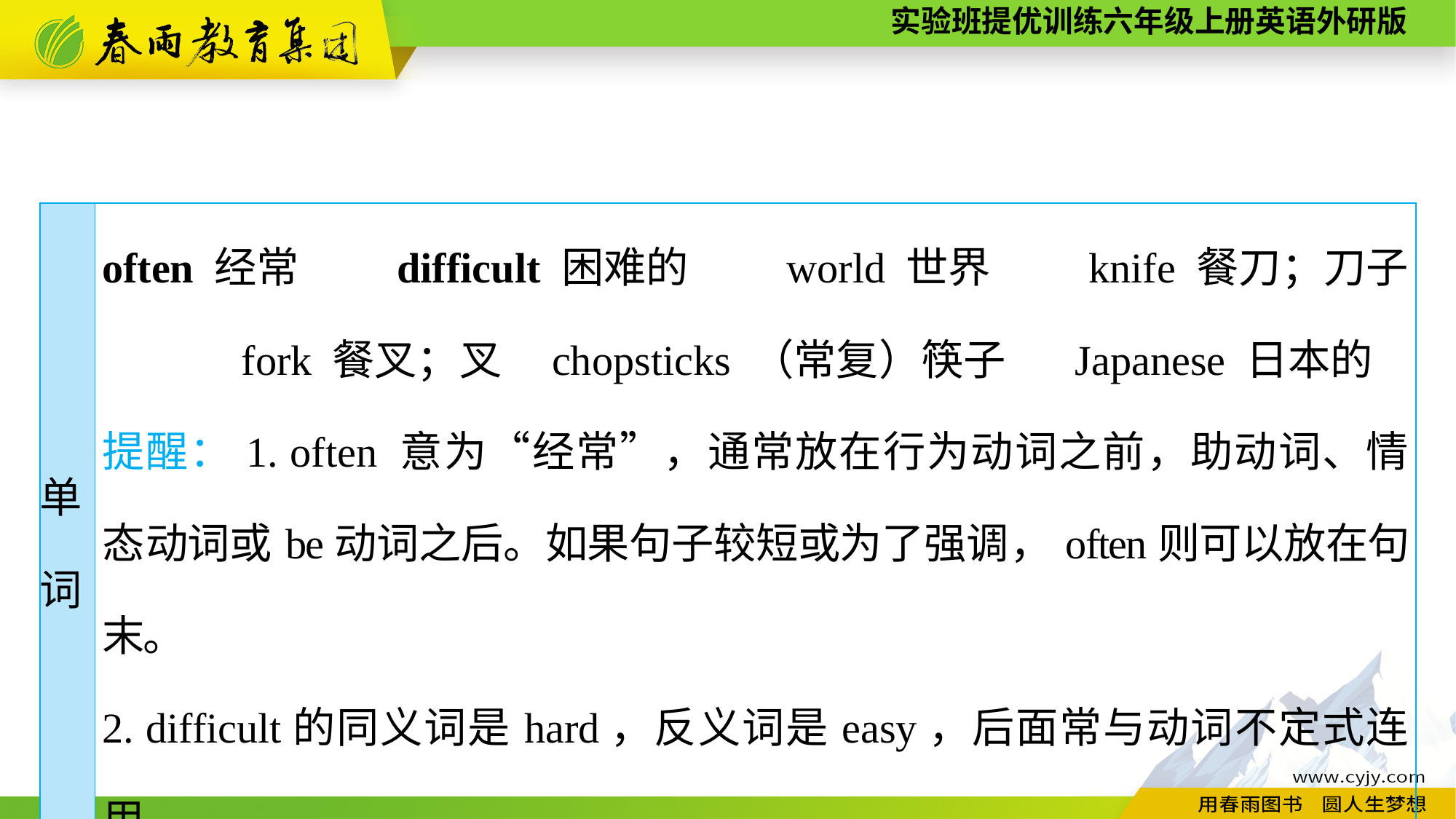

| 单 词 | often 经常　　difficult 困难的　　world 世界　　knife 餐刀；刀子　　　fork 餐叉；叉 chopsticks （常复）筷子 Japanese 日本的 提醒：1. often 意为“经常”，通常放在行为动词之前，助动词、情态动词或be动词之后。如果句子较短或为了强调，often则可以放在句末。 2. difficult的同义词是hard，反义词是easy，后面常与动词不定式连用。 |
| --- | --- |